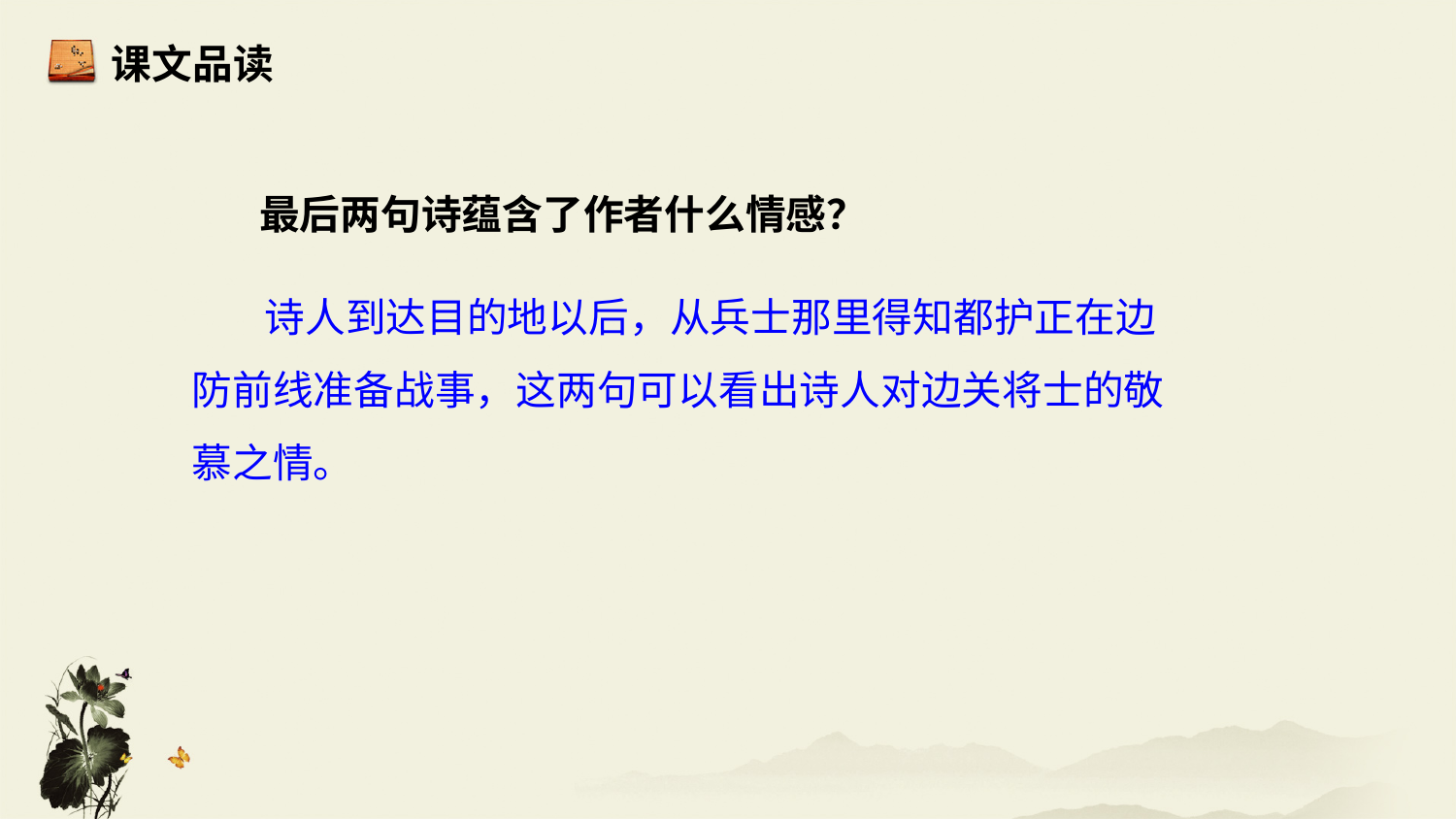

课文品读
       最后两句诗蕴含了作者什么情感？
       诗人到达目的地以后，从兵士那里得知都护正在边防前线准备战事，这两句可以看出诗人对边关将士的敬慕之情。